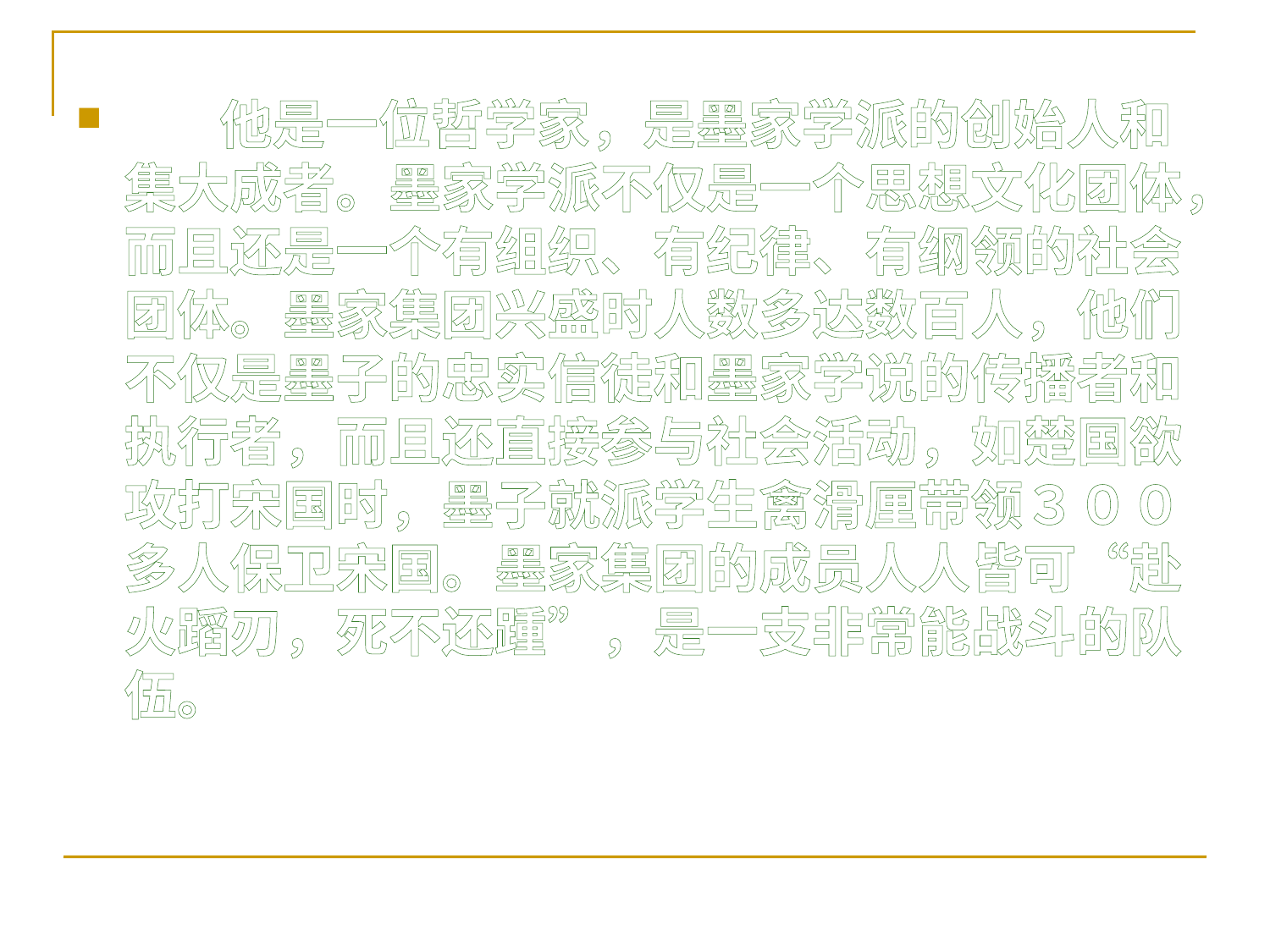

他是一位哲学家，是墨家学派的创始人和集大成者。墨家学派不仅是一个思想文化团体，而且还是一个有组织、有纪律、有纲领的社会团体。墨家集团兴盛时人数多达数百人，他们不仅是墨子的忠实信徒和墨家学说的传播者和执行者，而且还直接参与社会活动，如楚国欲攻打宋国时，墨子就派学生禽滑厘带领３００多人保卫宋国。墨家集团的成员人人皆可“赴火蹈刃，死不还踵”，是一支非常能战斗的队伍。